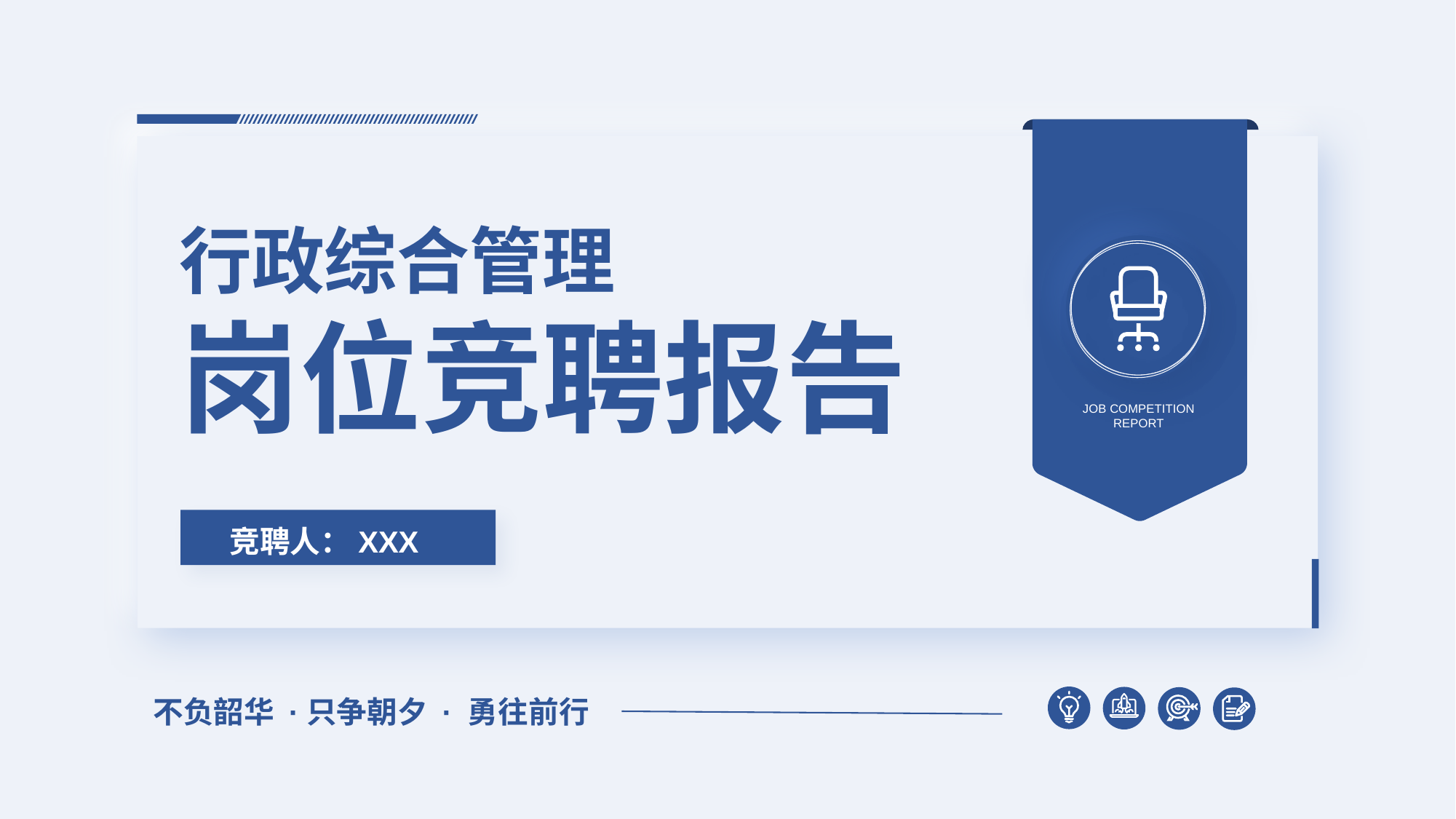

行政综合管理
岗位竞聘报告

JOB COMPETITION REPORT

竞聘人：XXX

不负韶华 ·只争朝夕 · 勇往前行